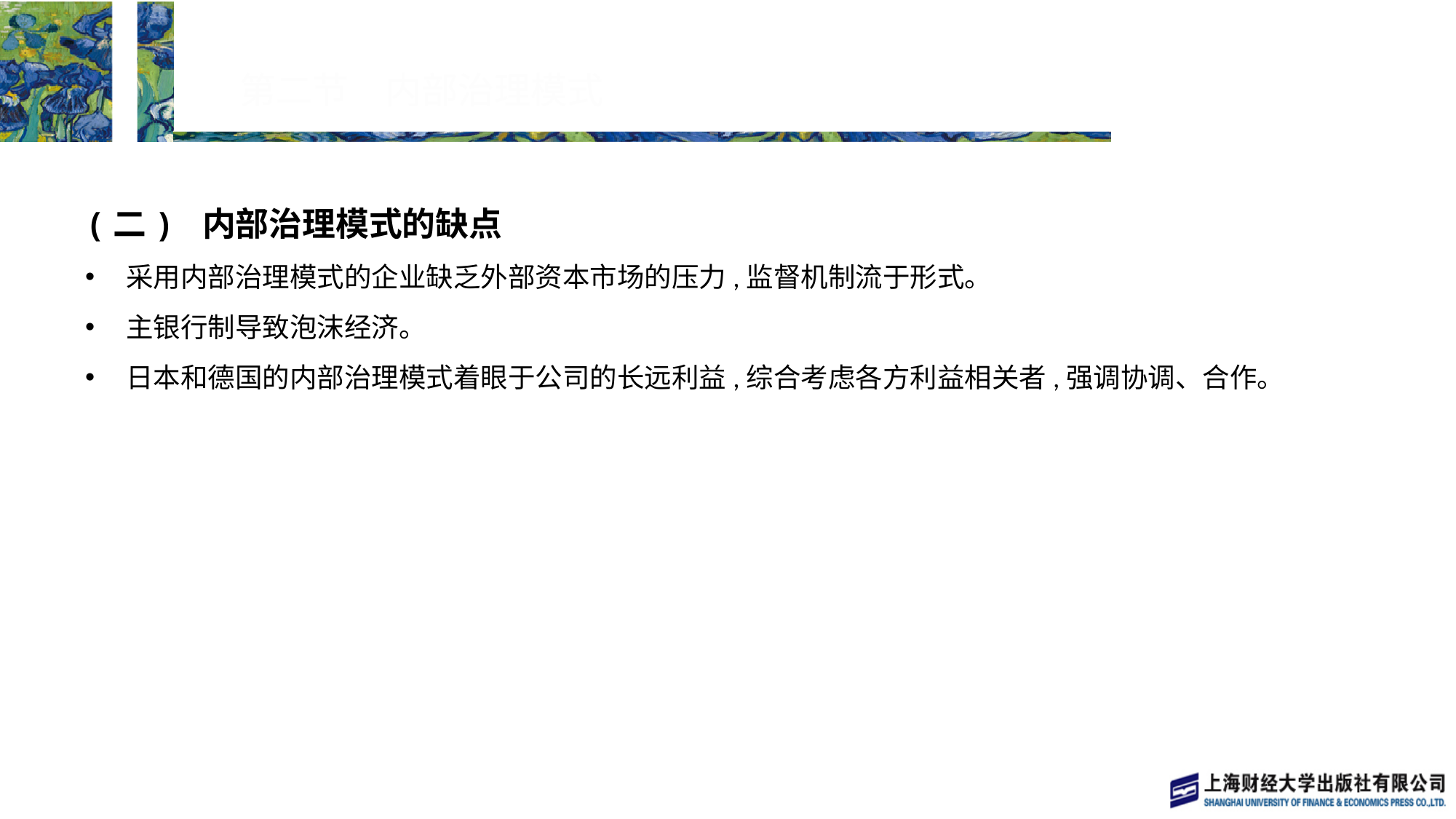

# 第二节　内部治理模式
(二) 内部治理模式的缺点
采用内部治理模式的企业缺乏外部资本市场的压力,监督机制流于形式。
主银行制导致泡沫经济。
日本和德国的内部治理模式着眼于公司的长远利益,综合考虑各方利益相关者,强调协调、合作。